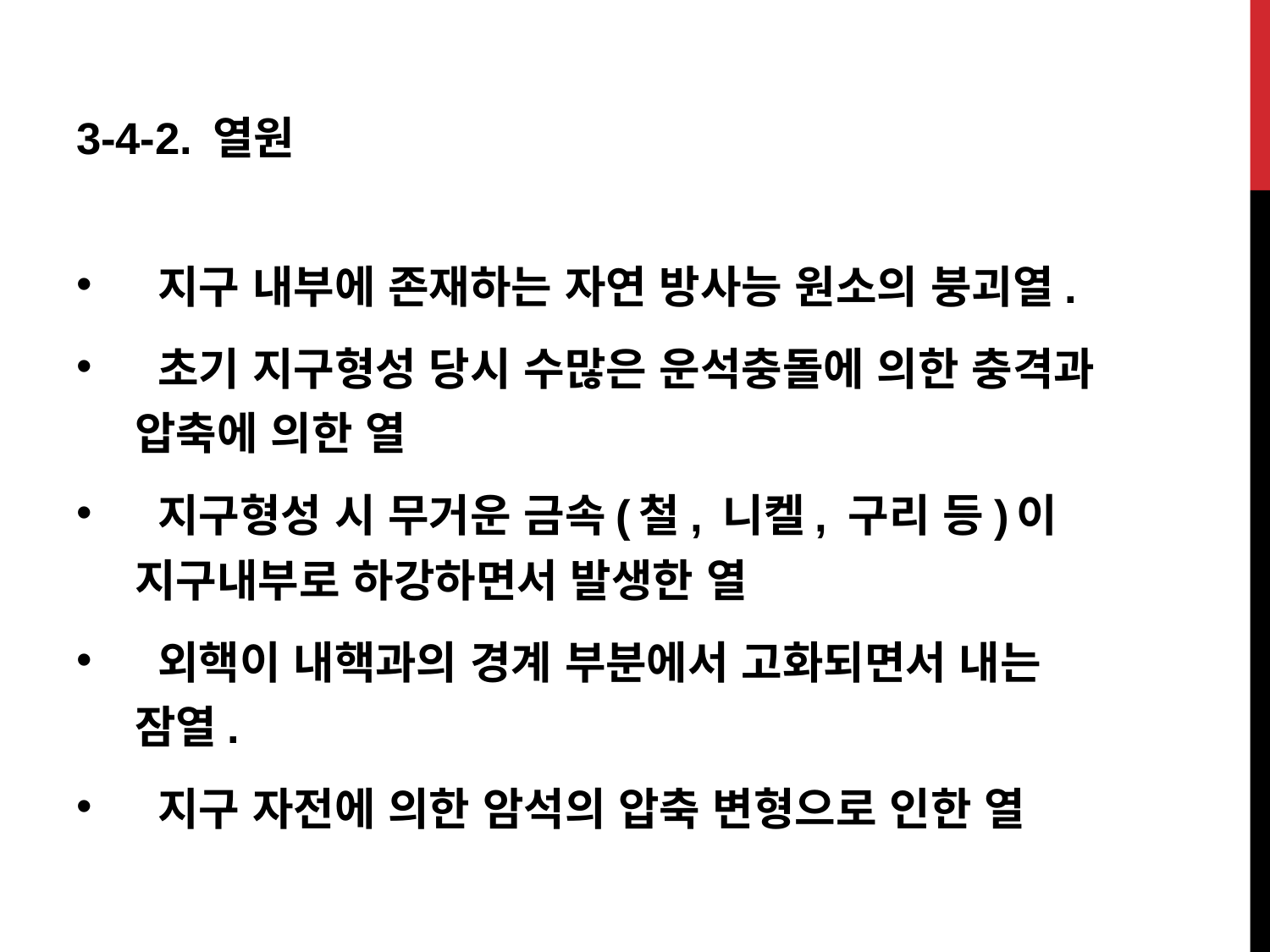

3-4-2. 열원

 지구 내부에 존재하는 자연 방사능 원소의 붕괴열.
 초기 지구형성 당시 수많은 운석충돌에 의한 충격과 압축에 의한 열
 지구형성 시 무거운 금속(철, 니켈, 구리 등)이 지구내부로 하강하면서 발생한 열
 외핵이 내핵과의 경계 부분에서 고화되면서 내는 잠열.
 지구 자전에 의한 암석의 압축 변형으로 인한 열